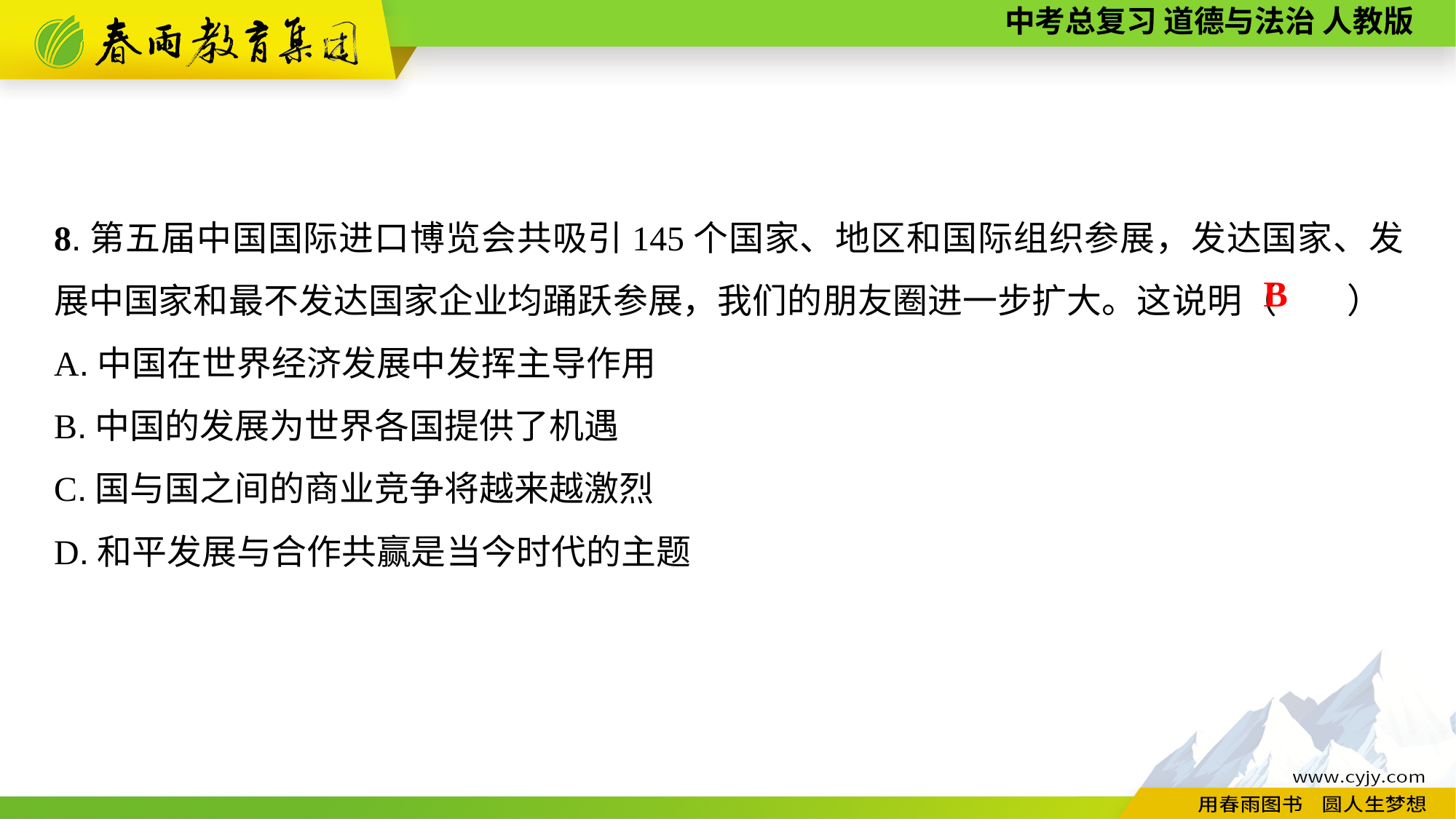

8.第五届中国国际进口博览会共吸引145个国家、地区和国际组织参展，发达国家、发展中国家和最不发达国家企业均踊跃参展，我们的朋友圈进一步扩大。这说明（　　）
A.中国在世界经济发展中发挥主导作用
B.中国的发展为世界各国提供了机遇
C.国与国之间的商业竞争将越来越激烈
D.和平发展与合作共赢是当今时代的主题
B